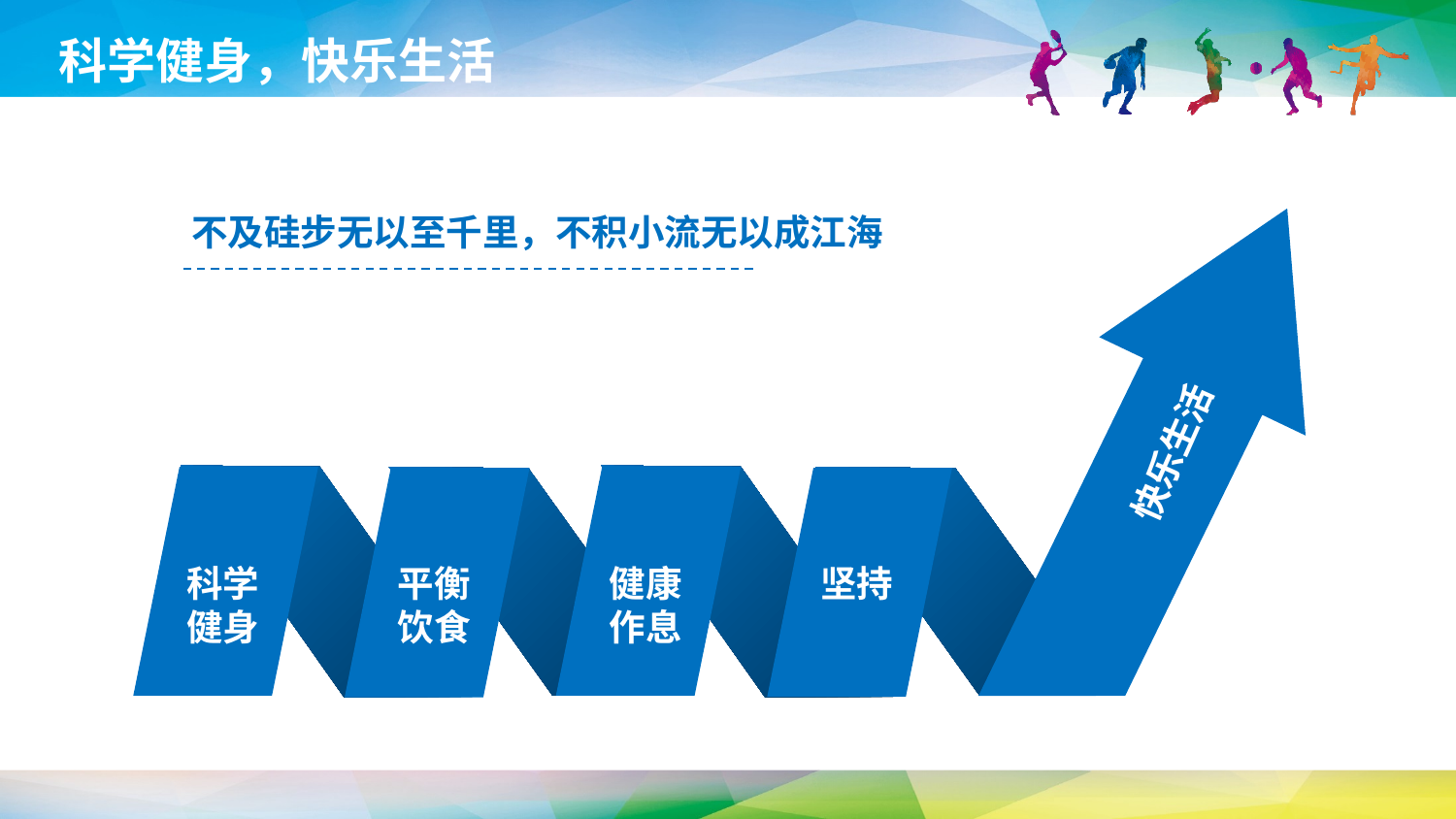

科学健身，快乐生活

快乐生活
不及硅步无以至千里，不积小流无以成江海

科学健身

健康作息

平衡饮食

坚持
延时符